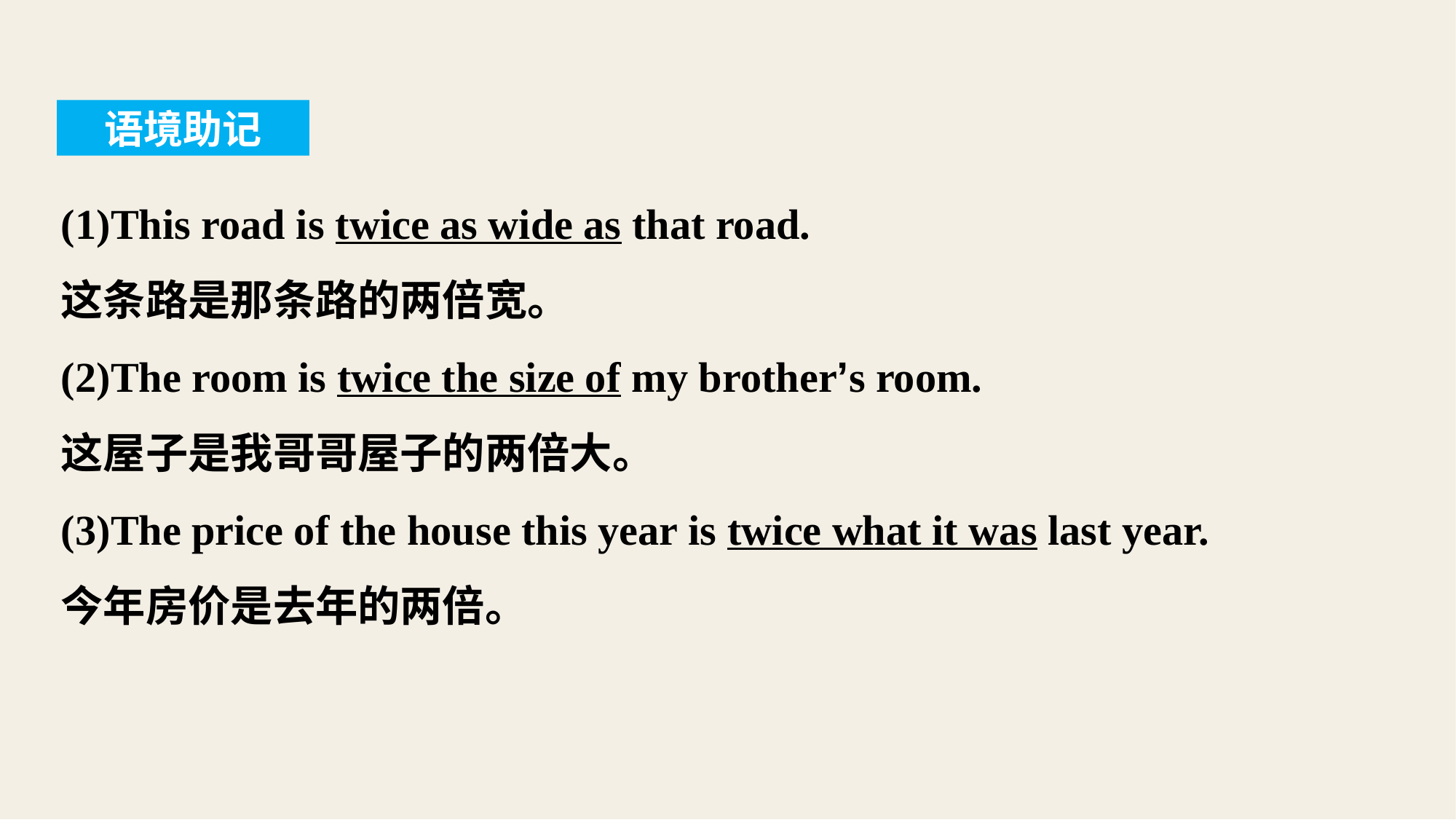

语境助记
(1)This road is twice as wide as that road.
这条路是那条路的两倍宽。
(2)The room is twice the size of my brother’s room.
这屋子是我哥哥屋子的两倍大。
(3)The price of the house this year is twice what it was last year.
今年房价是去年的两倍。